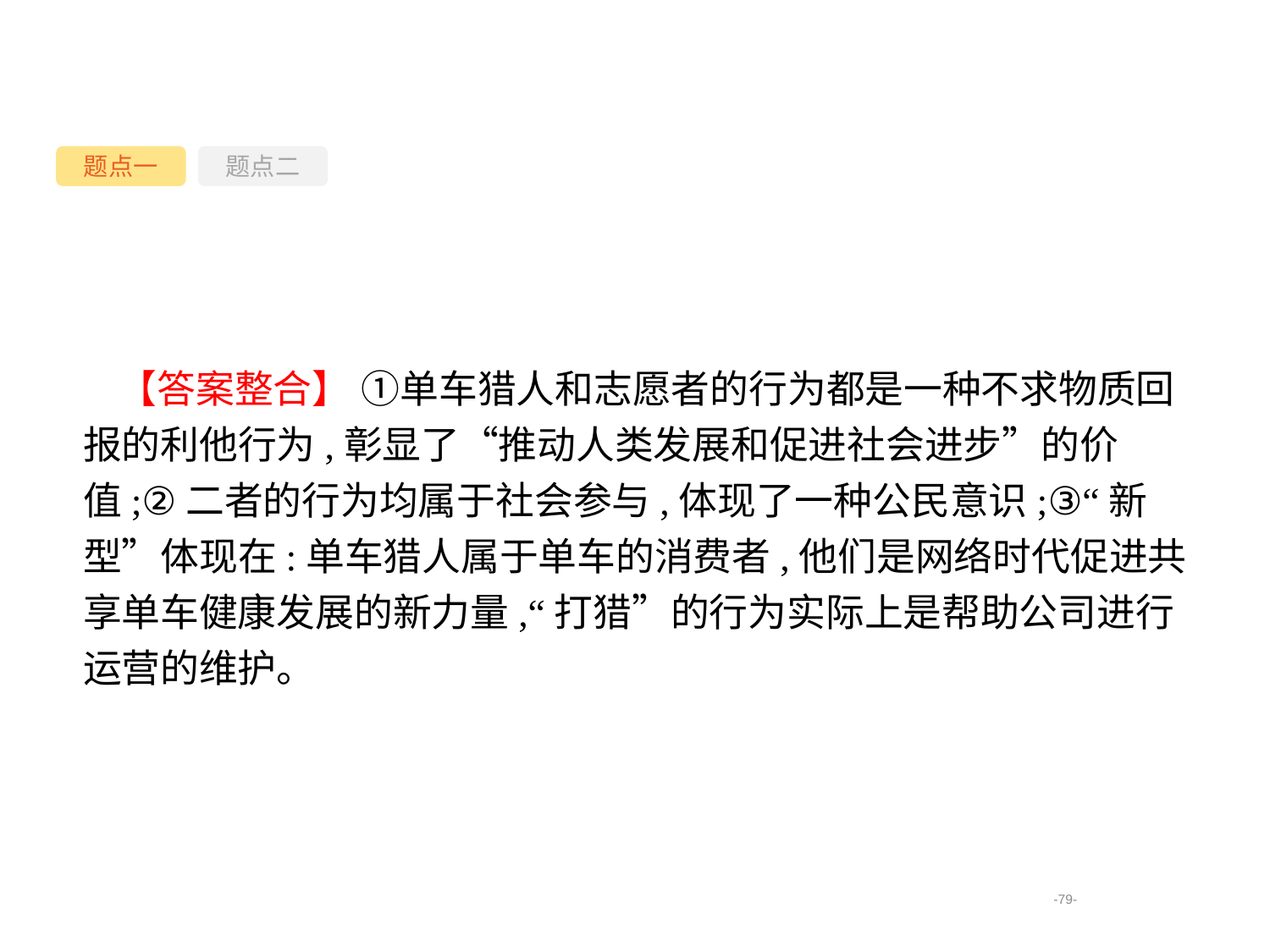

题点一
题点二
【答案整合】 ①单车猎人和志愿者的行为都是一种不求物质回报的利他行为,彰显了“推动人类发展和促进社会进步”的价值;②二者的行为均属于社会参与,体现了一种公民意识;③“新型”体现在:单车猎人属于单车的消费者,他们是网络时代促进共享单车健康发展的新力量,“打猎”的行为实际上是帮助公司进行运营的维护。
-79-